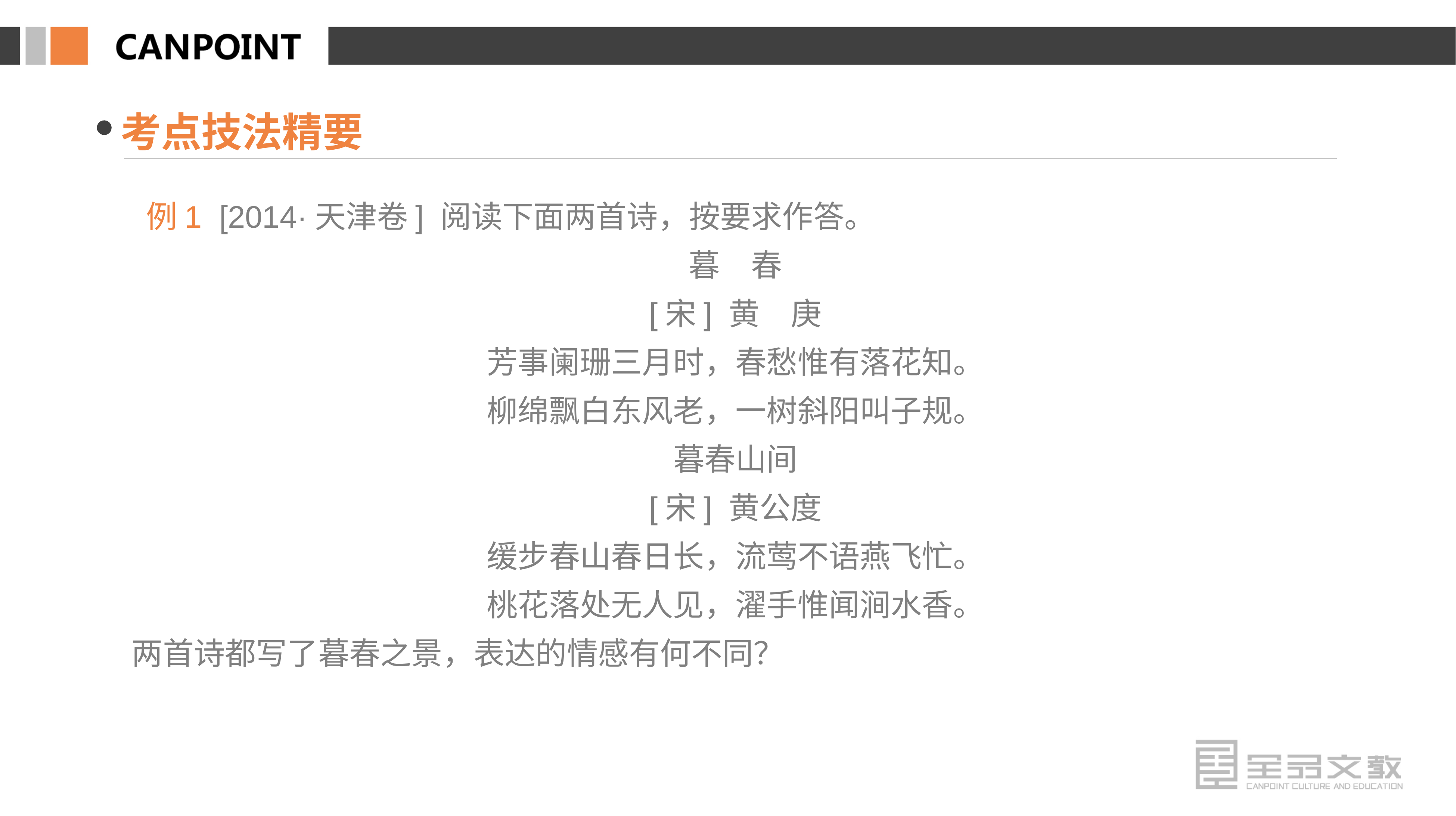

考点技法精要

 例1  [2014·天津卷] 阅读下面两首诗，按要求作答。
暮　春
[宋] 黄　庚
芳事阑珊三月时，春愁惟有落花知。
柳绵飘白东风老，一树斜阳叫子规。
暮春山间
[宋] 黄公度
缓步春山春日长，流莺不语燕飞忙。
桃花落处无人见，濯手惟闻涧水香。
两首诗都写了暮春之景，表达的情感有何不同？